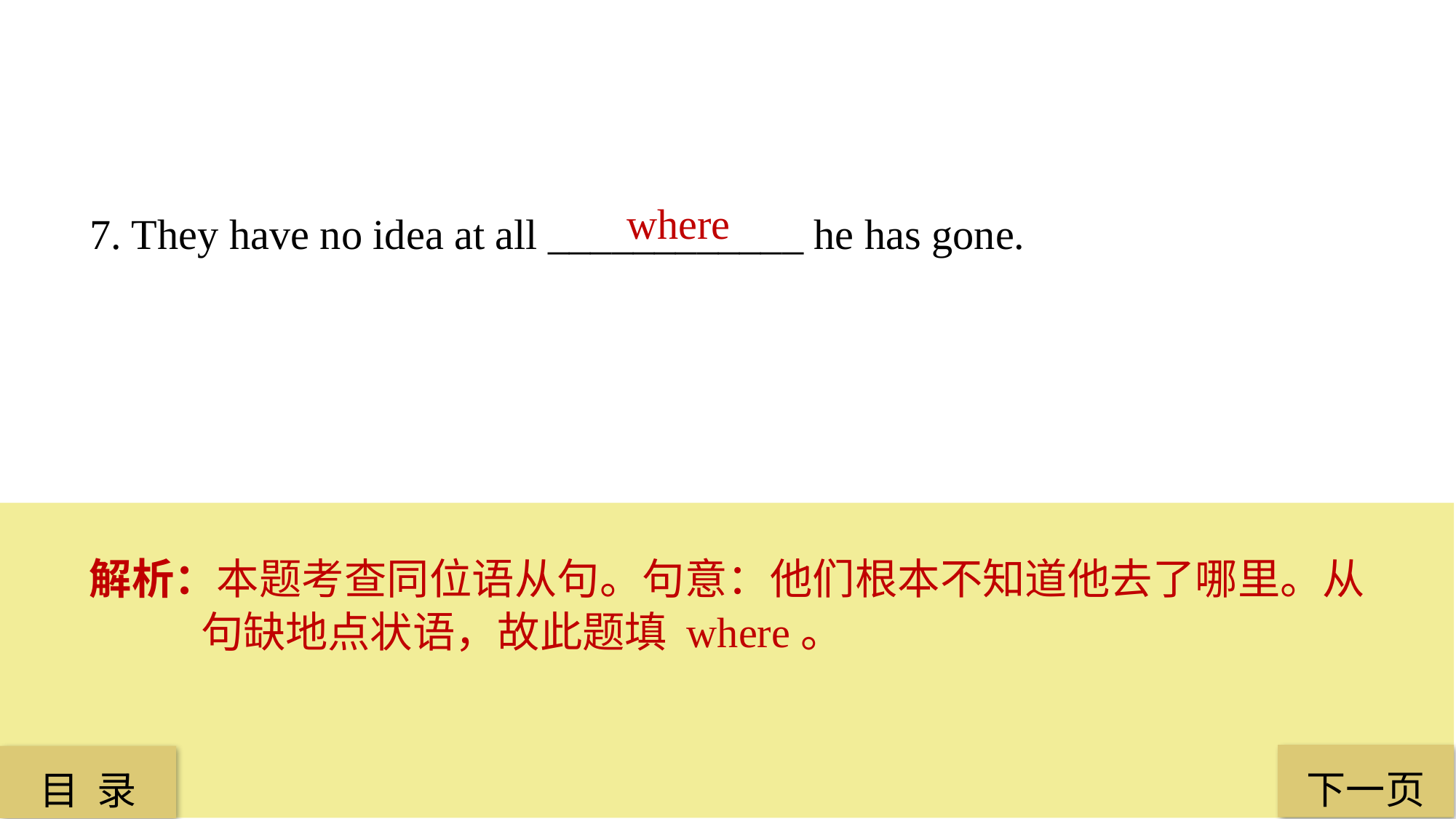

where
7. They have no idea at all ____________ he has gone.
解析：本题考查同位语从句。句意：他们根本不知道他去了哪里。从句缺地点状语，故此题填 where。